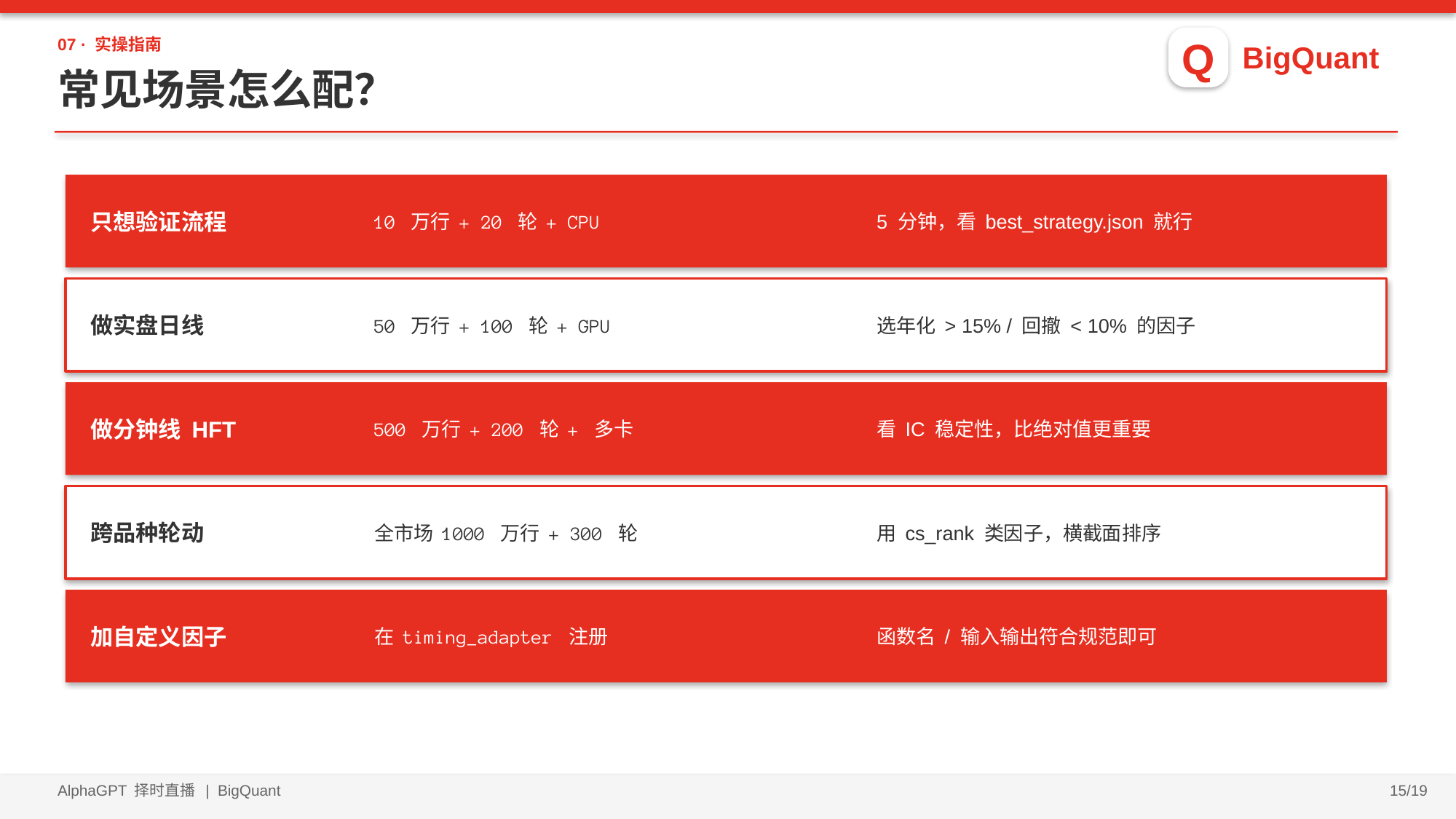

Q
BigQuant
07 · 实操指南
常见场景怎么配？

只想验证流程
10 万行 + 20 轮 + CPU
5 分钟，看 best_strategy.json 就行

做实盘日线
50 万行 + 100 轮 + GPU
选年化 > 15% / 回撤 < 10% 的因子

做分钟线 HFT
500 万行 + 200 轮 + 多卡
看 IC 稳定性，比绝对值更重要

跨品种轮动
全市场 1000 万行 + 300 轮
用 cs_rank 类因子，横截面排序

加自定义因子
在 timing_adapter 注册
函数名 / 输入输出符合规范即可

AlphaGPT 择时直播  |  BigQuant
15/19